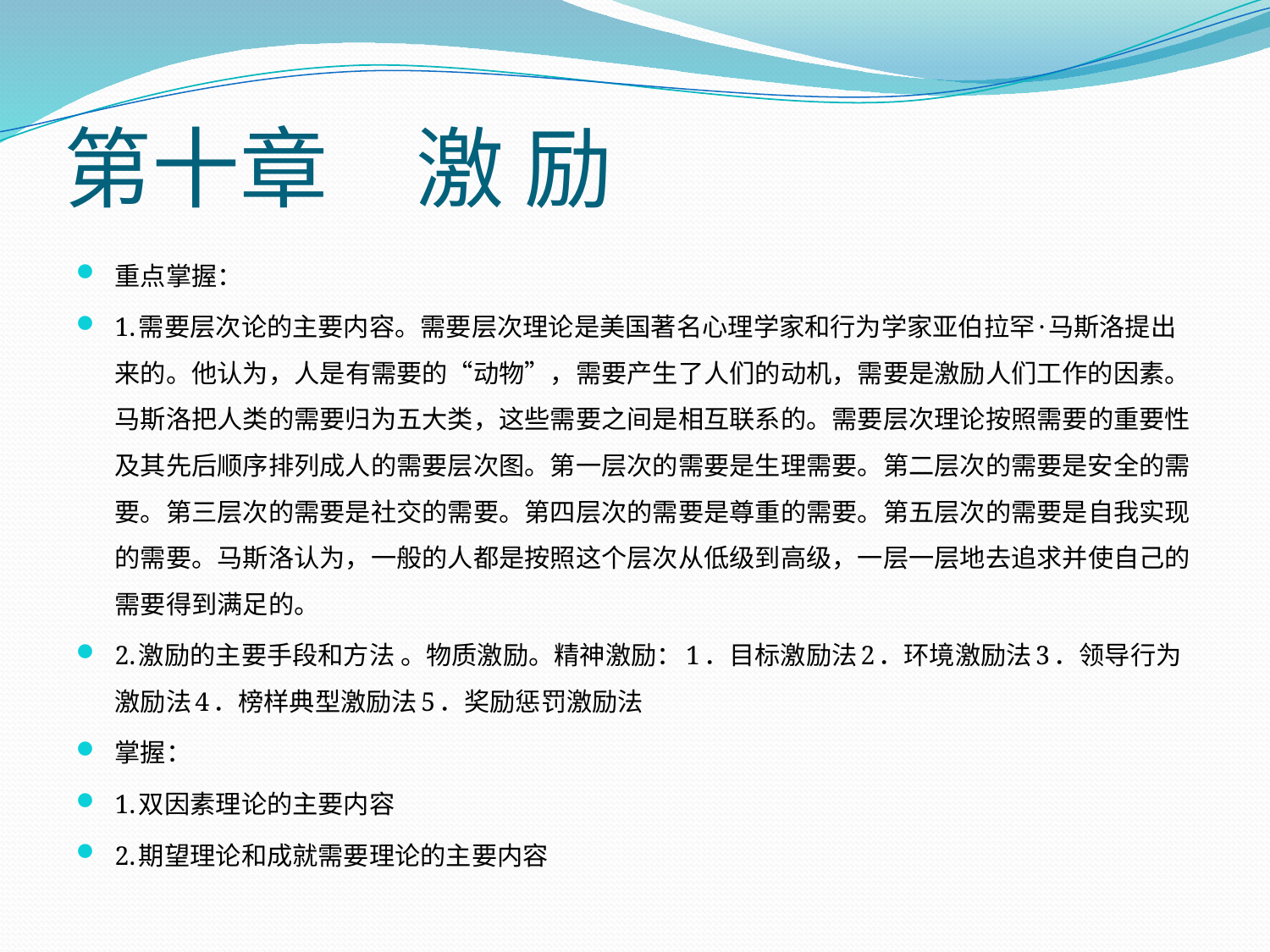

# 第十章　激 励
重点掌握：
1.需要层次论的主要内容。需要层次理论是美国著名心理学家和行为学家亚伯拉罕·马斯洛提出来的。他认为，人是有需要的“动物”，需要产生了人们的动机，需要是激励人们工作的因素。马斯洛把人类的需要归为五大类，这些需要之间是相互联系的。需要层次理论按照需要的重要性及其先后顺序排列成人的需要层次图。第一层次的需要是生理需要。第二层次的需要是安全的需要。第三层次的需要是社交的需要。第四层次的需要是尊重的需要。第五层次的需要是自我实现的需要。马斯洛认为，一般的人都是按照这个层次从低级到高级，一层一层地去追求并使自己的需要得到满足的。
2.激励的主要手段和方法 。物质激励。精神激励：1．目标激励法2．环境激励法3．领导行为激励法4．榜样典型激励法5．奖励惩罚激励法
掌握：
1.双因素理论的主要内容
2.期望理论和成就需要理论的主要内容